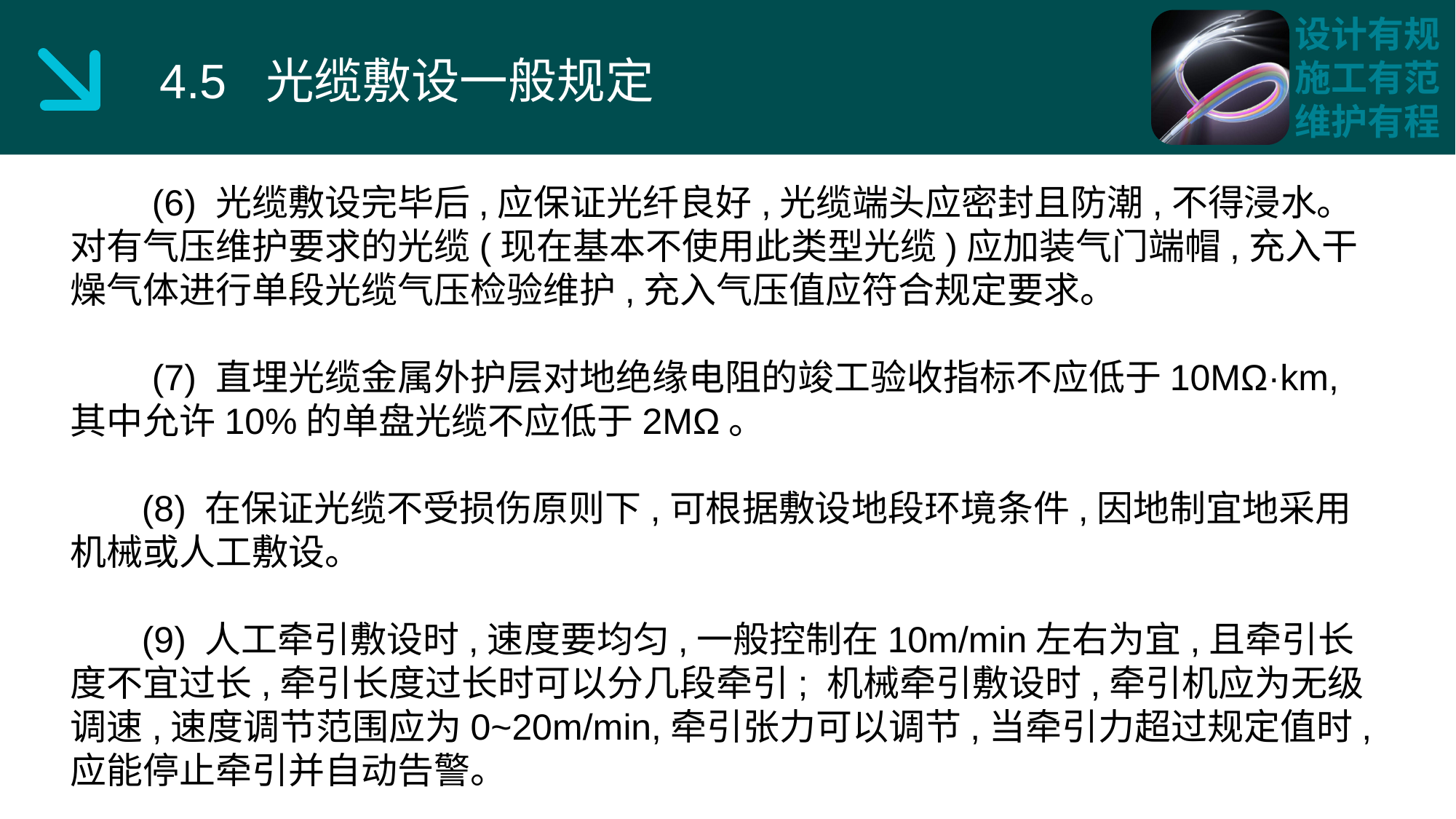

4.5  光缆敷设一般规定

        (6) 光缆敷设完毕后,应保证光纤良好,光缆端头应密封且防潮,不得浸水。对有气压维护要求的光缆(现在基本不使用此类型光缆)应加装气门端帽,充入干燥气体进行单段光缆气压检验维护,充入气压值应符合规定要求。

        (7) 直埋光缆金属外护层对地绝缘电阻的竣工验收指标不应低于10MΩ·km,其中允许10%的单盘光缆不应低于2MΩ。

       (8) 在保证光缆不受损伤原则下,可根据敷设地段环境条件,因地制宜地采用机械或人工敷设。

       (9) 人工牵引敷设时,速度要均匀,一般控制在10m/min左右为宜,且牵引长度不宜过长,牵引长度过长时可以分几段牵引; 机械牵引敷设时,牵引机应为无级调速,速度调节范围应为0~20m/min,牵引张力可以调节,当牵引力超过规定值时,应能停止牵引并自动告警。